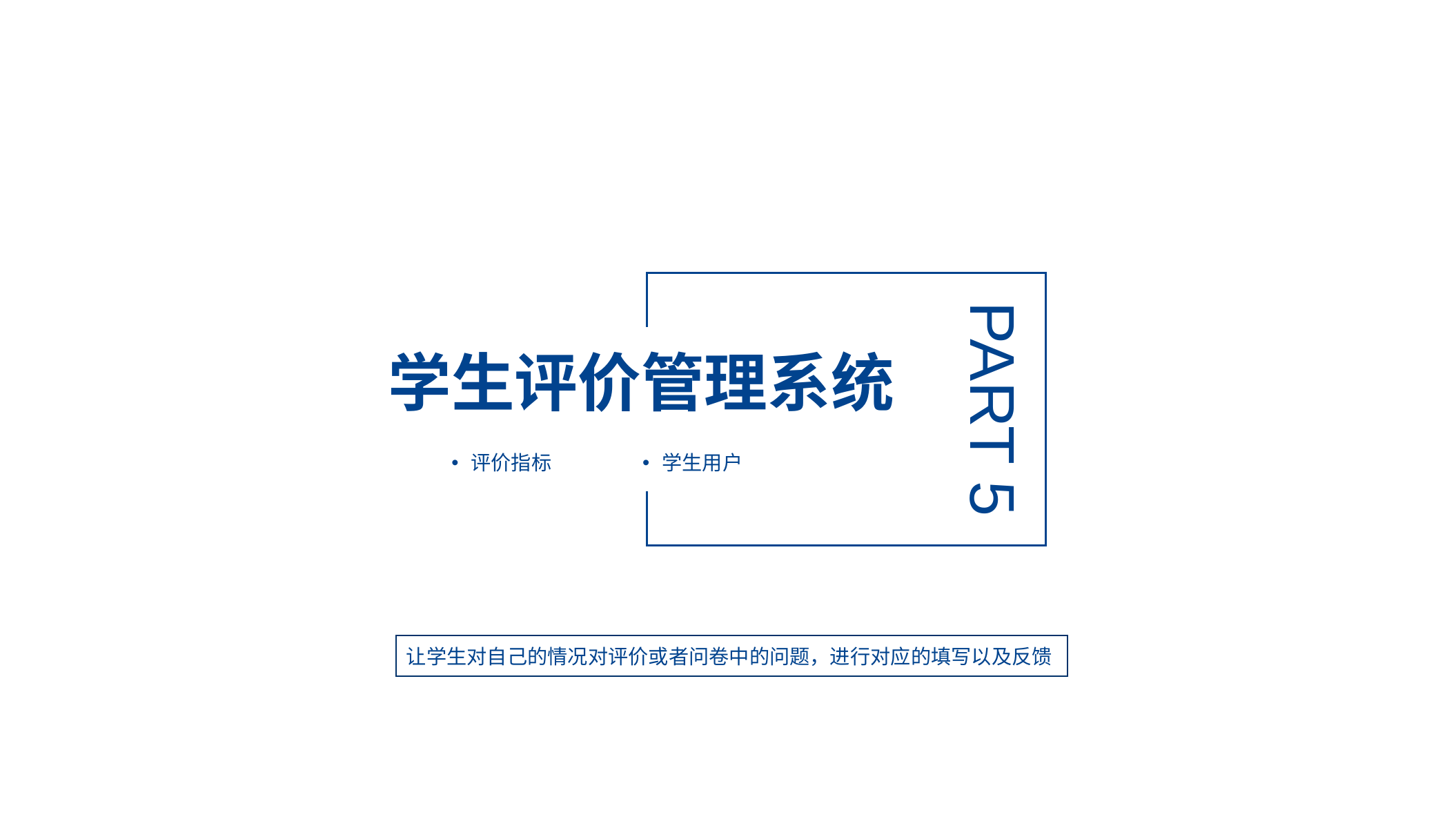

PART 5
学生评价管理系统
评价指标
学生用户
让学生对自己的情况对评价或者问卷中的问题，进行对应的填写以及反馈